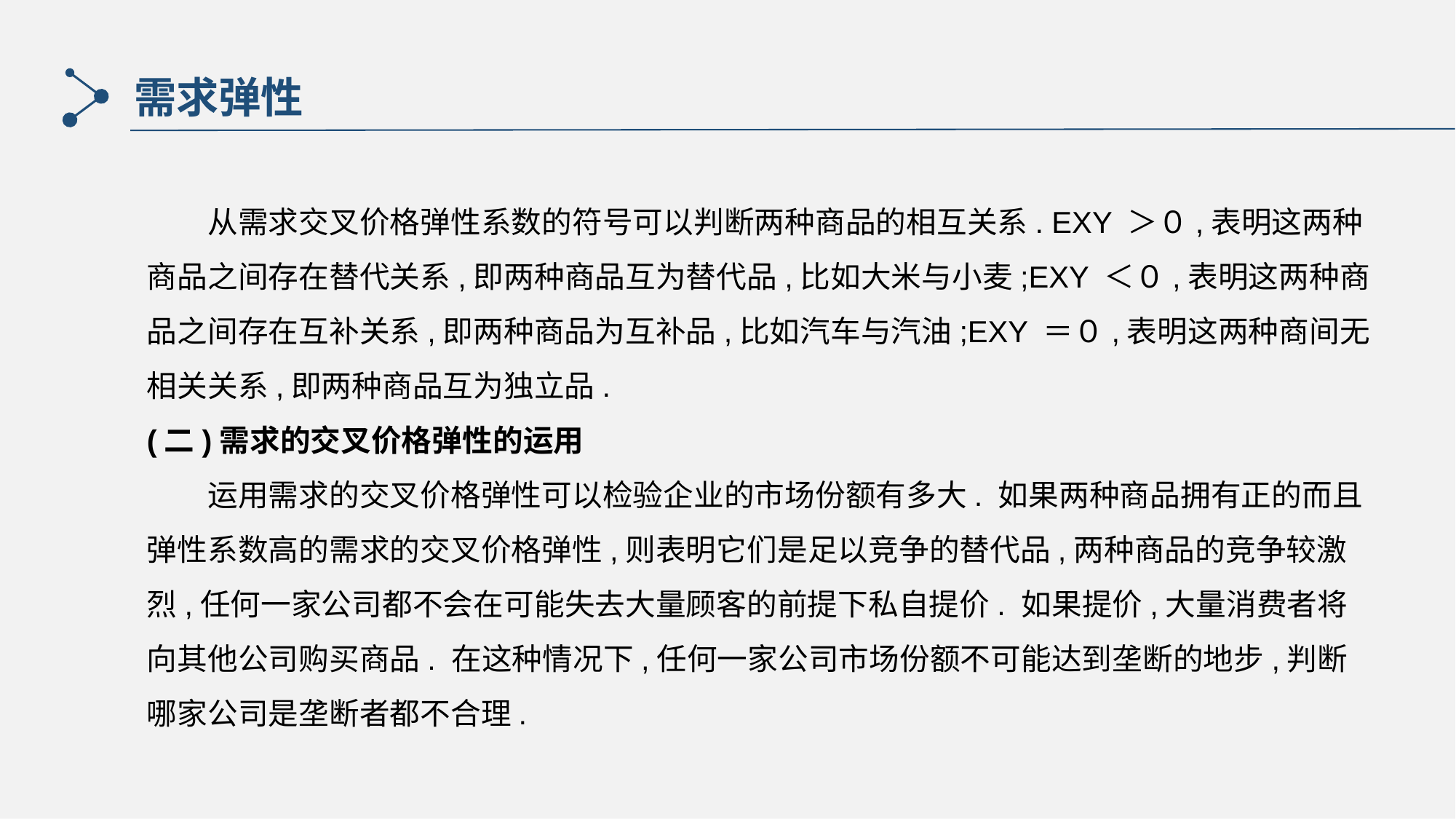

需求弹性
　　从需求交叉价格弹性系数的符号可以判断两种商品的相互关系. EXY ＞０,表明这两种商品之间存在替代关系,即两种商品互为替代品,比如大米与小麦;EXY ＜０,表明这两种商品之间存在互补关系,即两种商品为互补品,比如汽车与汽油;EXY ＝０,表明这两种商间无相关关系,即两种商品互为独立品.
(二)需求的交叉价格弹性的运用
　　运用需求的交叉价格弹性可以检验企业的市场份额有多大. 如果两种商品拥有正的而且弹性系数高的需求的交叉价格弹性,则表明它们是足以竞争的替代品,两种商品的竞争较激烈,任何一家公司都不会在可能失去大量顾客的前提下私自提价. 如果提价,大量消费者将向其他公司购买商品. 在这种情况下,任何一家公司市场份额不可能达到垄断的地步,判断哪家公司是垄断者都不合理.